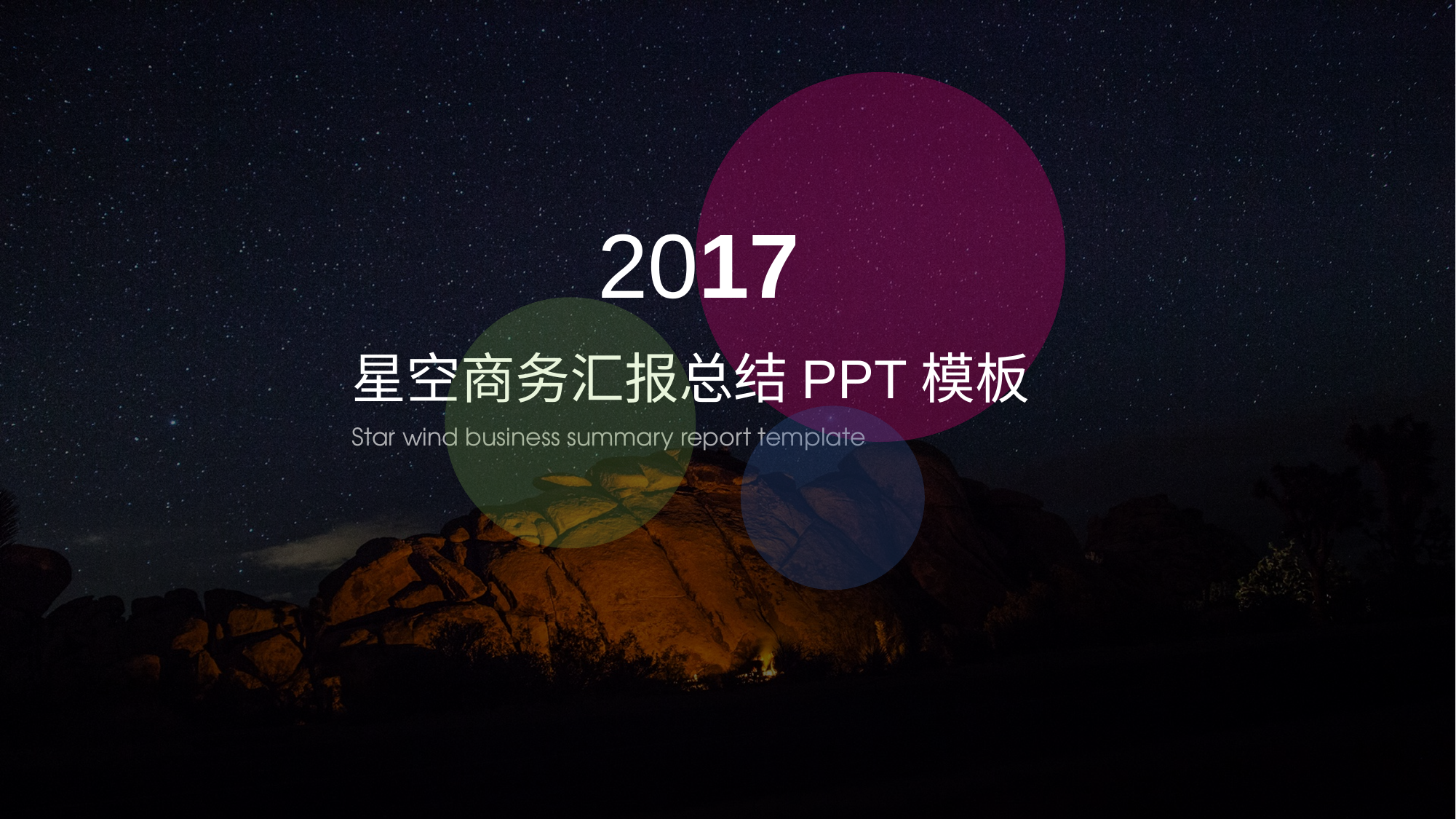

2017

星空商务汇报总结PPT模板

Star wind business summary report template